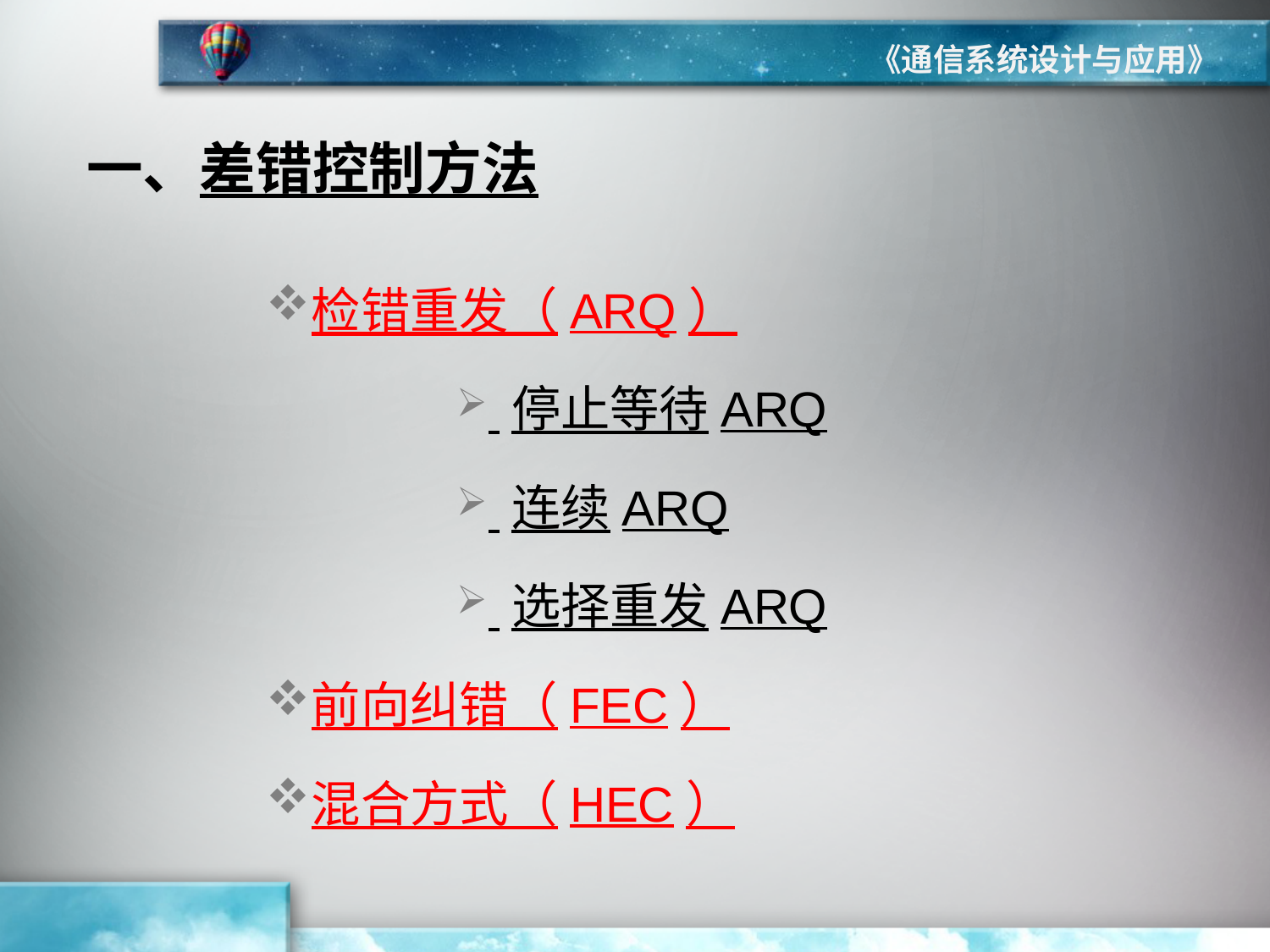

《通信系统设计与应用》
一、差错控制方法
检错重发（ARQ）
 停止等待ARQ
 连续ARQ
 选择重发ARQ
前向纠错（FEC）
混合方式（HEC）